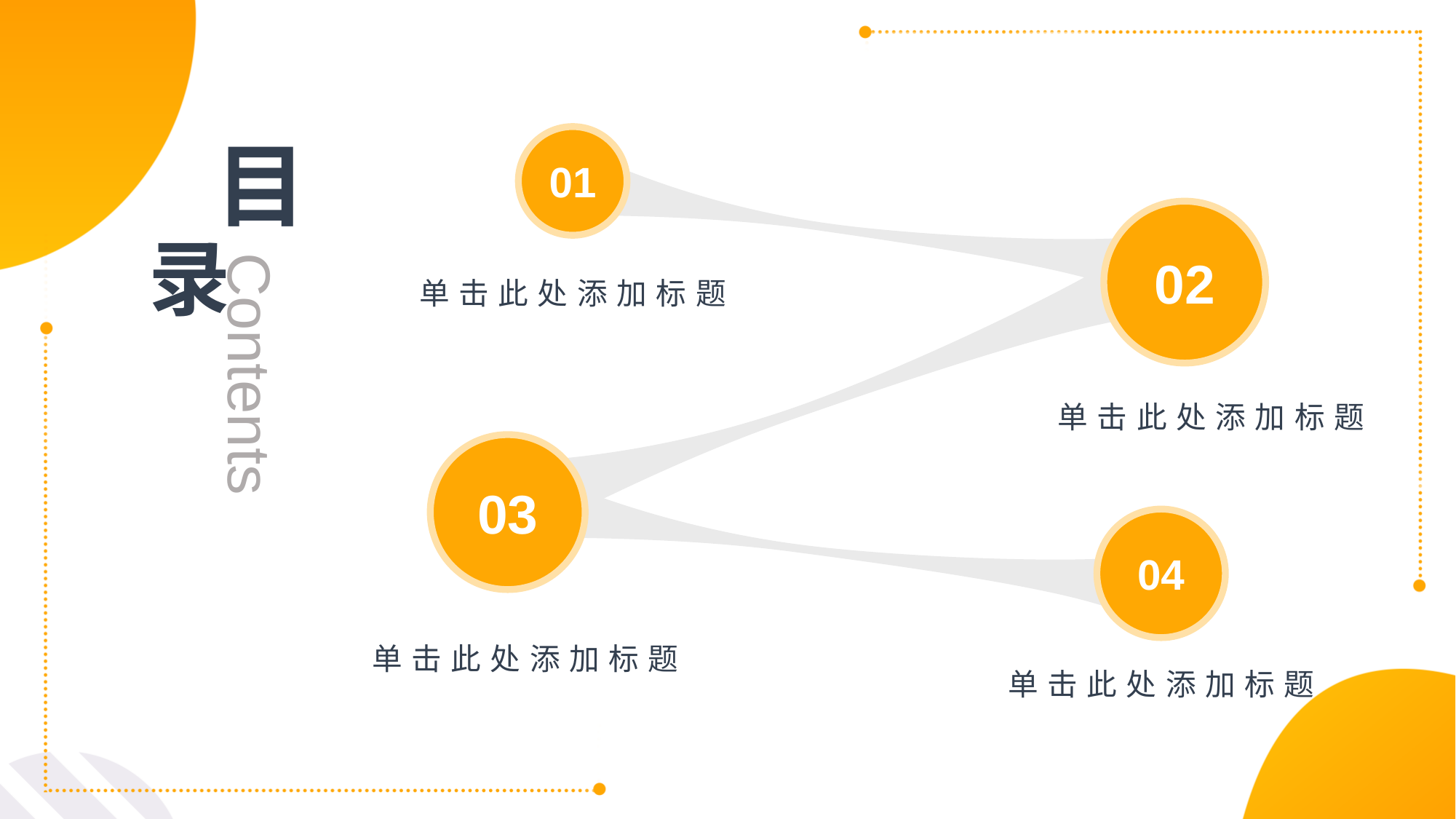

01
目

02
录
Contents
单击此处添加标题

单击此处添加标题
03
04

单击此处添加标题
单击此处添加标题